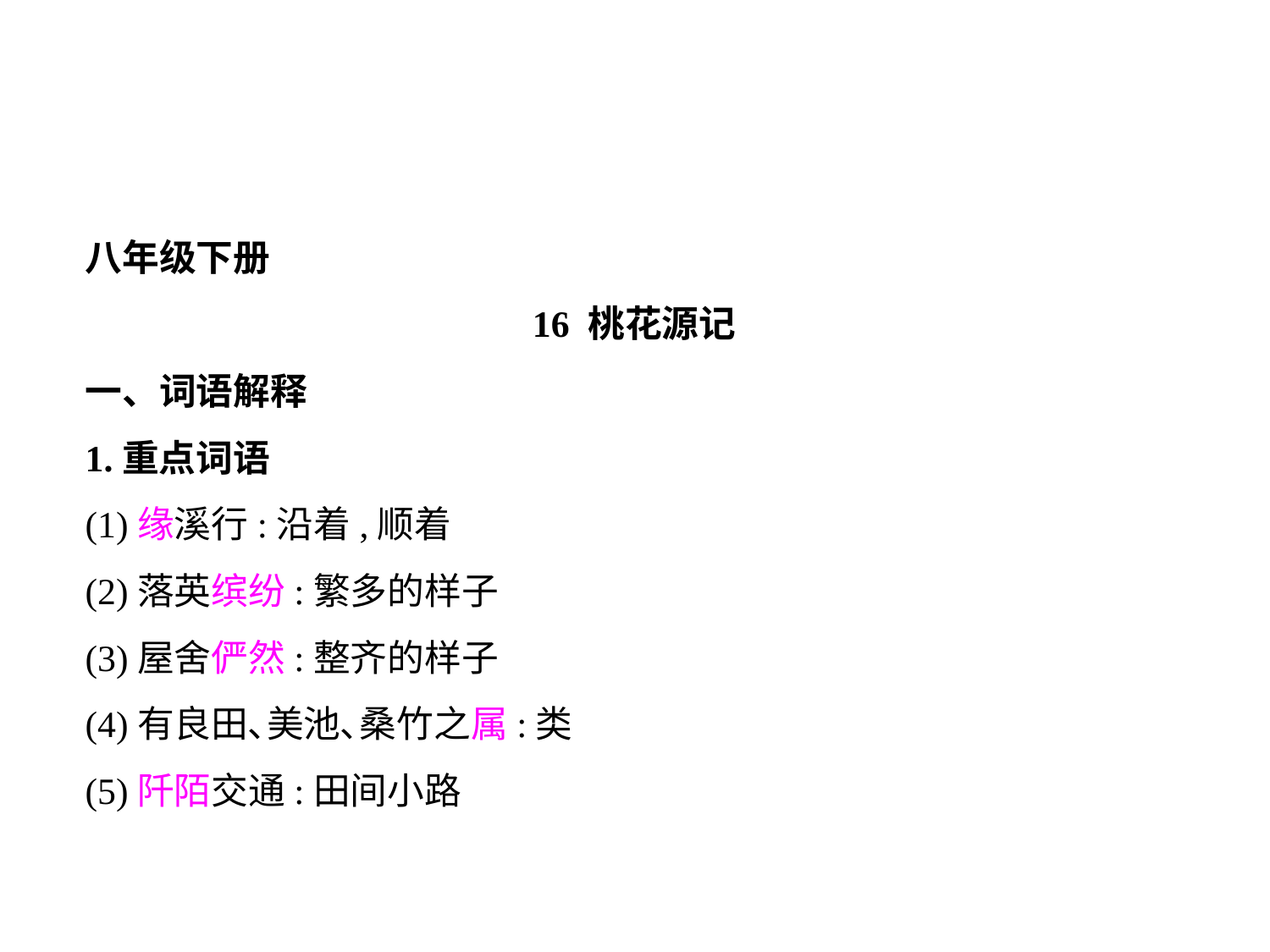

八年级下册
16 桃花源记
一、词语解释
1.重点词语
(1)缘溪行:沿着,顺着
(2)落英缤纷:繁多的样子
(3)屋舍俨然:整齐的样子
(4)有良田､美池､桑竹之属:类
(5)阡陌交通:田间小路